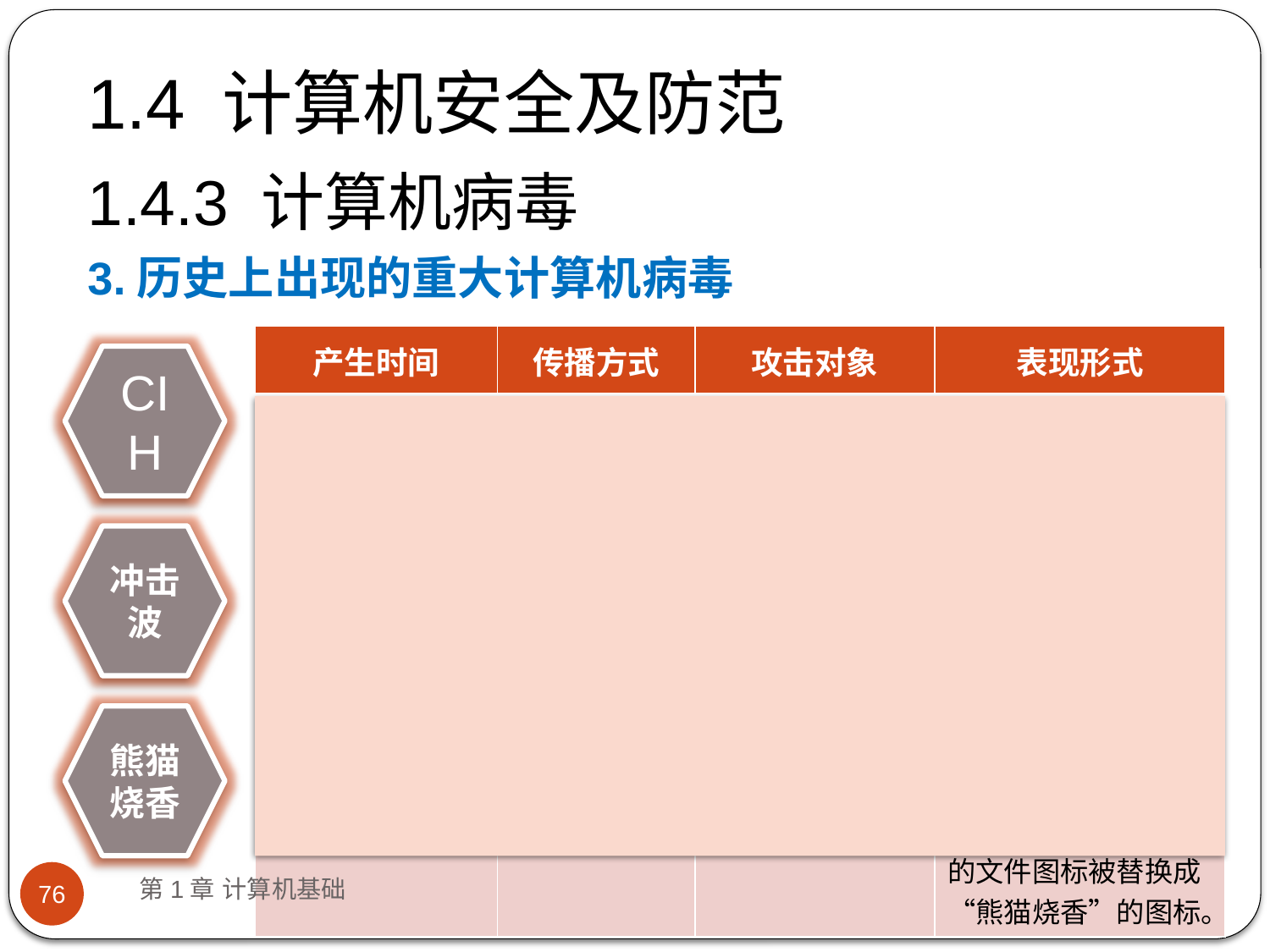

# 1.4 计算机安全及防范
1.4.3 计算机病毒
3.历史上出现的重大计算机病毒

| 产生时间 | 传播方式 | 攻击对象 | 表现形式 |
| --- | --- | --- | --- |
| 1998年诞生 1999年爆发 | Internet和电子邮件 | 破坏Windows 95/98操作系统硬件 | 不定期发作； 只感染文件进行传播； |
| 2002年爆发 | 蠕虫病毒 | Win2k或XP的计算机系统 | 操作系统异常； 系统不停重启、甚至崩溃； |
| 2006-2007年盛行 | 蠕虫病毒 | 不破坏系统本身，感染EXE | 感染exe、com、pif、html、asp等文件； 可将扩展名为EXE的文件图标被替换成“熊猫烧香”的图标。 |
CIH

冲击波
熊猫烧香
第1章 计算机基础
76